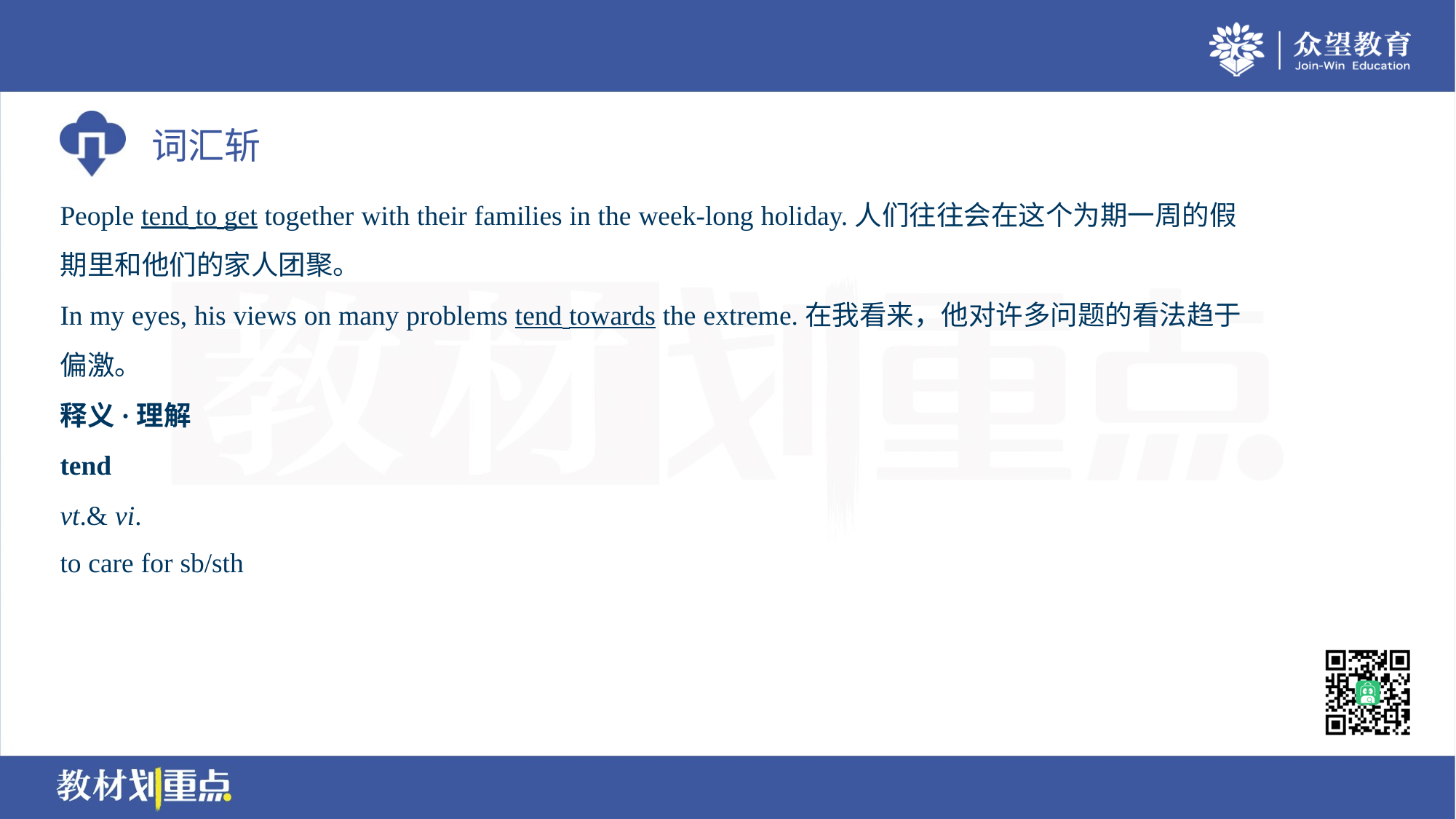

People tend to get together with their families in the week-long holiday.人们往往会在这个为期一周的假
期里和他们的家人团聚。
In my eyes, his views on many problems tend towards the extreme.在我看来，他对许多问题的看法趋于
偏激。
释义·理解
tend
vt.& vi.
to care for sb/sth